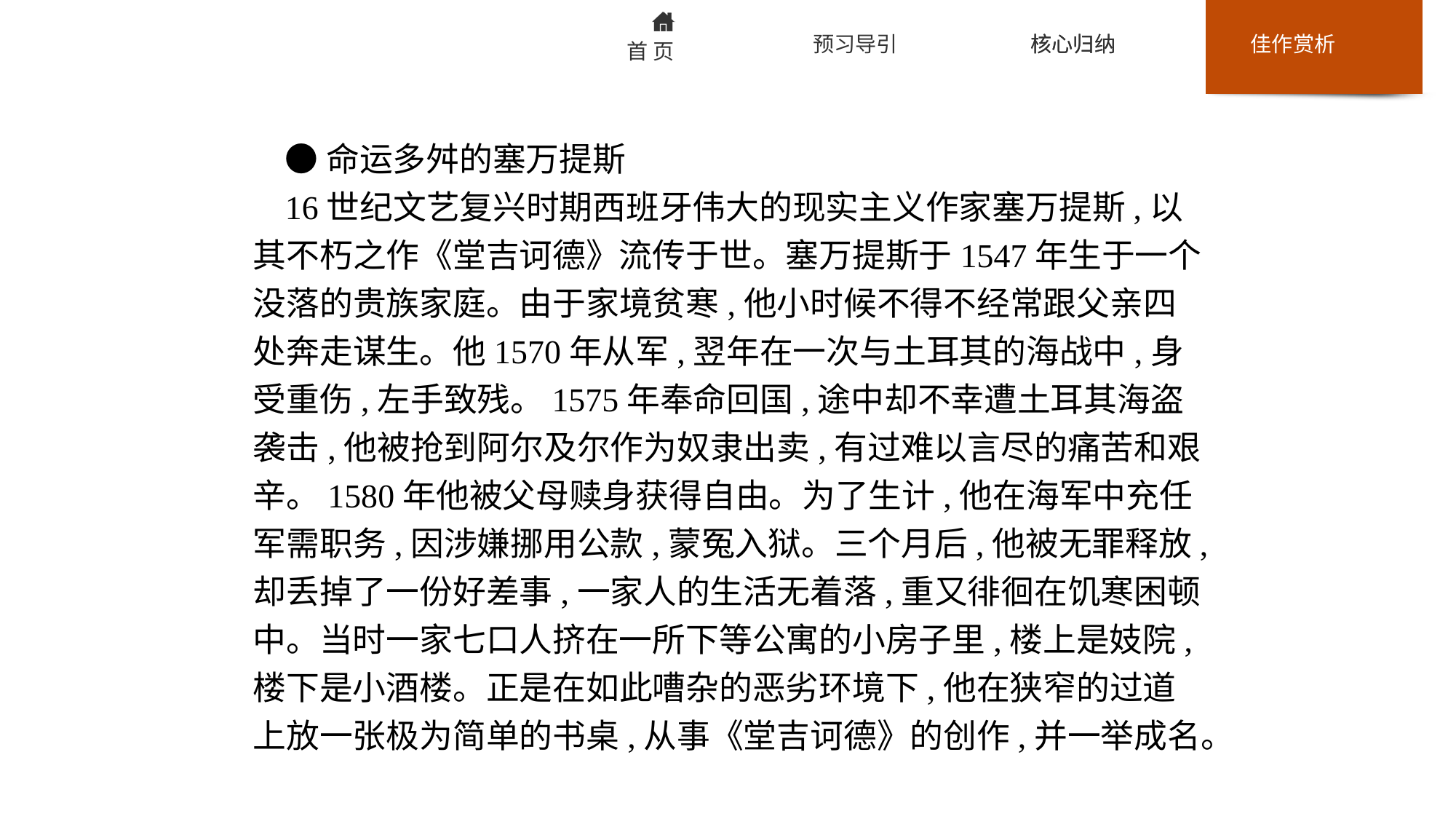

●命运多舛的塞万提斯
16世纪文艺复兴时期西班牙伟大的现实主义作家塞万提斯,以其不朽之作《堂吉诃德》流传于世。塞万提斯于1547年生于一个没落的贵族家庭。由于家境贫寒,他小时候不得不经常跟父亲四处奔走谋生。他1570年从军,翌年在一次与土耳其的海战中,身受重伤,左手致残。1575年奉命回国,途中却不幸遭土耳其海盗袭击,他被抢到阿尔及尔作为奴隶出卖,有过难以言尽的痛苦和艰辛。1580年他被父母赎身获得自由。为了生计,他在海军中充任军需职务,因涉嫌挪用公款,蒙冤入狱。三个月后,他被无罪释放,却丢掉了一份好差事,一家人的生活无着落,重又徘徊在饥寒困顿中。当时一家七口人挤在一所下等公寓的小房子里,楼上是妓院,楼下是小酒楼。正是在如此嘈杂的恶劣环境下,他在狭窄的过道上放一张极为简单的书桌,从事《堂吉诃德》的创作,并一举成名。